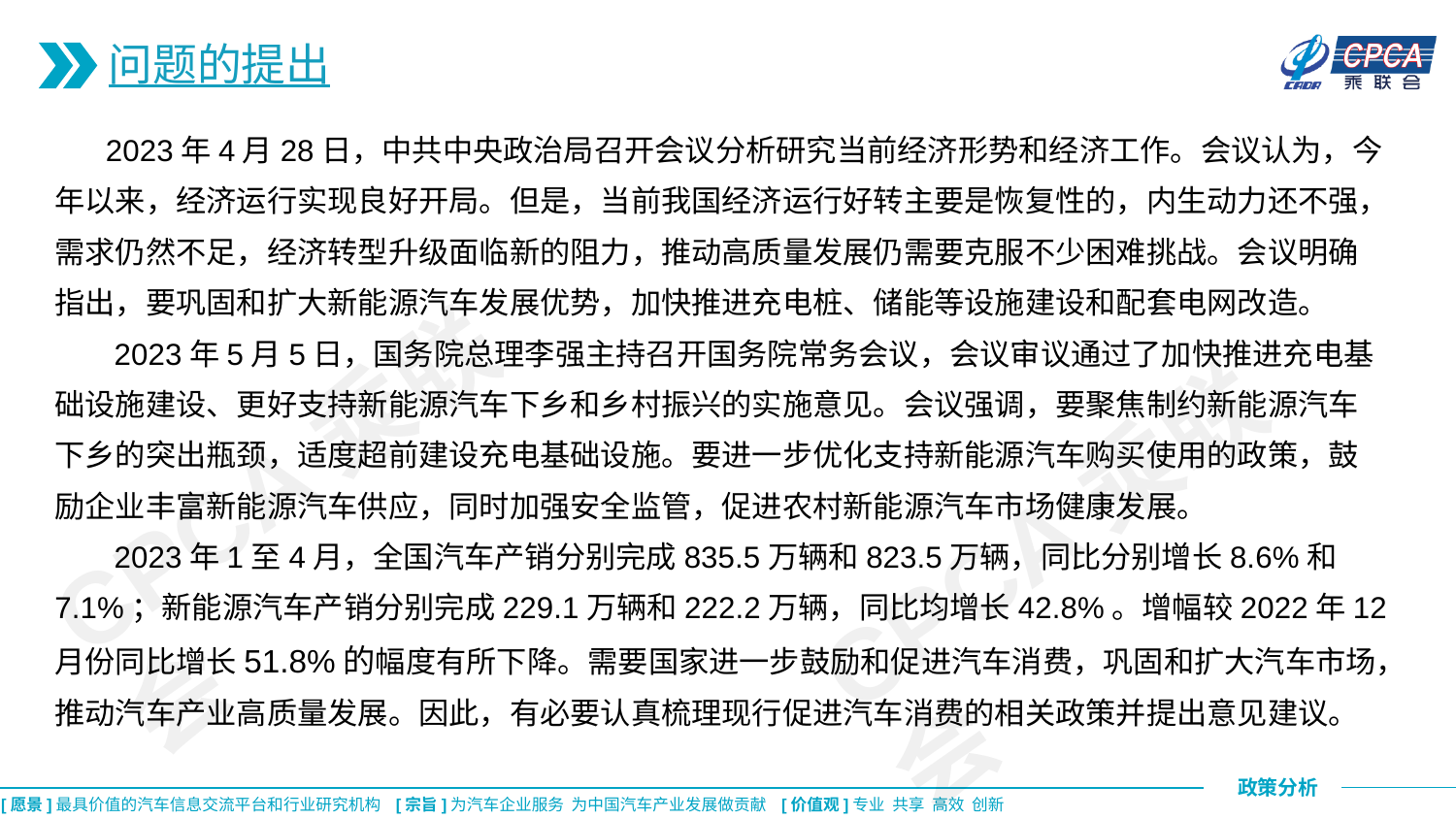

问题的提出
      2023年4月28日，中共中央政治局召开会议分析研究当前经济形势和经济工作。会议认为，今年以来，经济运行实现良好开局。但是，当前我国经济运行好转主要是恢复性的，内生动力还不强，需求仍然不足，经济转型升级面临新的阻力，推动高质量发展仍需要克服不少困难挑战。会议明确指出，要巩固和扩大新能源汽车发展优势，加快推进充电桩、储能等设施建设和配套电网改造。
       2023年5月5日，国务院总理李强主持召开国务院常务会议，会议审议通过了加快推进充电基础设施建设、更好支持新能源汽车下乡和乡村振兴的实施意见。会议强调，要聚焦制约新能源汽车下乡的突出瓶颈，适度超前建设充电基础设施。要进一步优化支持新能源汽车购买使用的政策，鼓励企业丰富新能源汽车供应，同时加强安全监管，促进农村新能源汽车市场健康发展。
       2023年1至4月，全国汽车产销分别完成835.5万辆和823.5万辆，同比分别增长8.6%和7.1%；新能源汽车产销分别完成229.1万辆和222.2万辆，同比均增长42.8%。增幅较2022年12月份同比增长51.8%的幅度有所下降。需要国家进一步鼓励和促进汽车消费，巩固和扩大汽车市场，推动汽车产业高质量发展。因此，有必要认真梳理现行促进汽车消费的相关政策并提出意见建议。
CPCA乘联会
CPCA乘联会